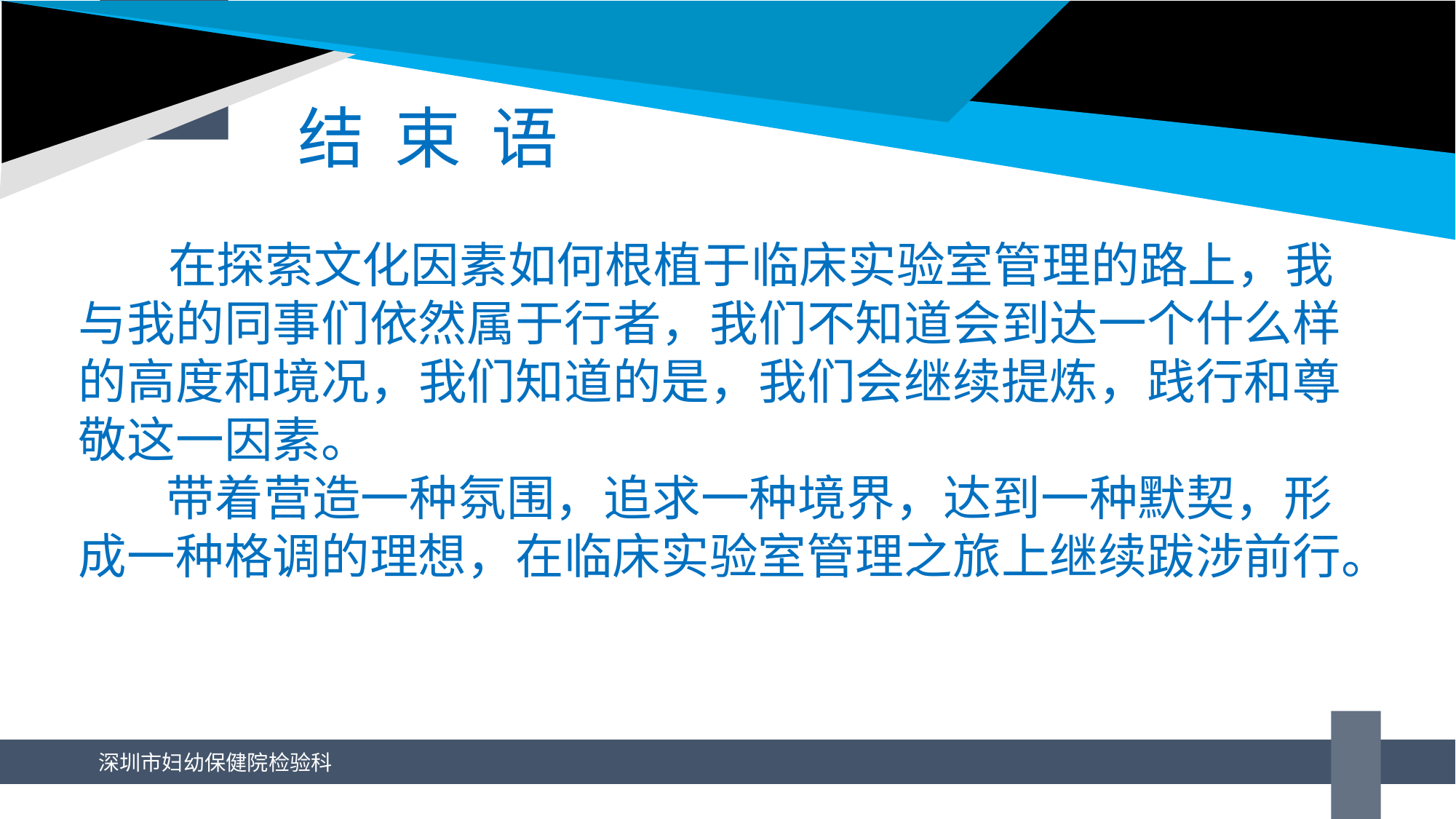

结  束  语
        在探索文化因素如何根植于临床实验室管理的路上，我与我的同事们依然属于行者，我们不知道会到达一个什么样的高度和境况，我们知道的是，我们会继续提炼，践行和尊敬这一因素。
       带着营造一种氛围，追求一种境界，达到一种默契，形成一种格调的理想，在临床实验室管理之旅上继续跋涉前行。